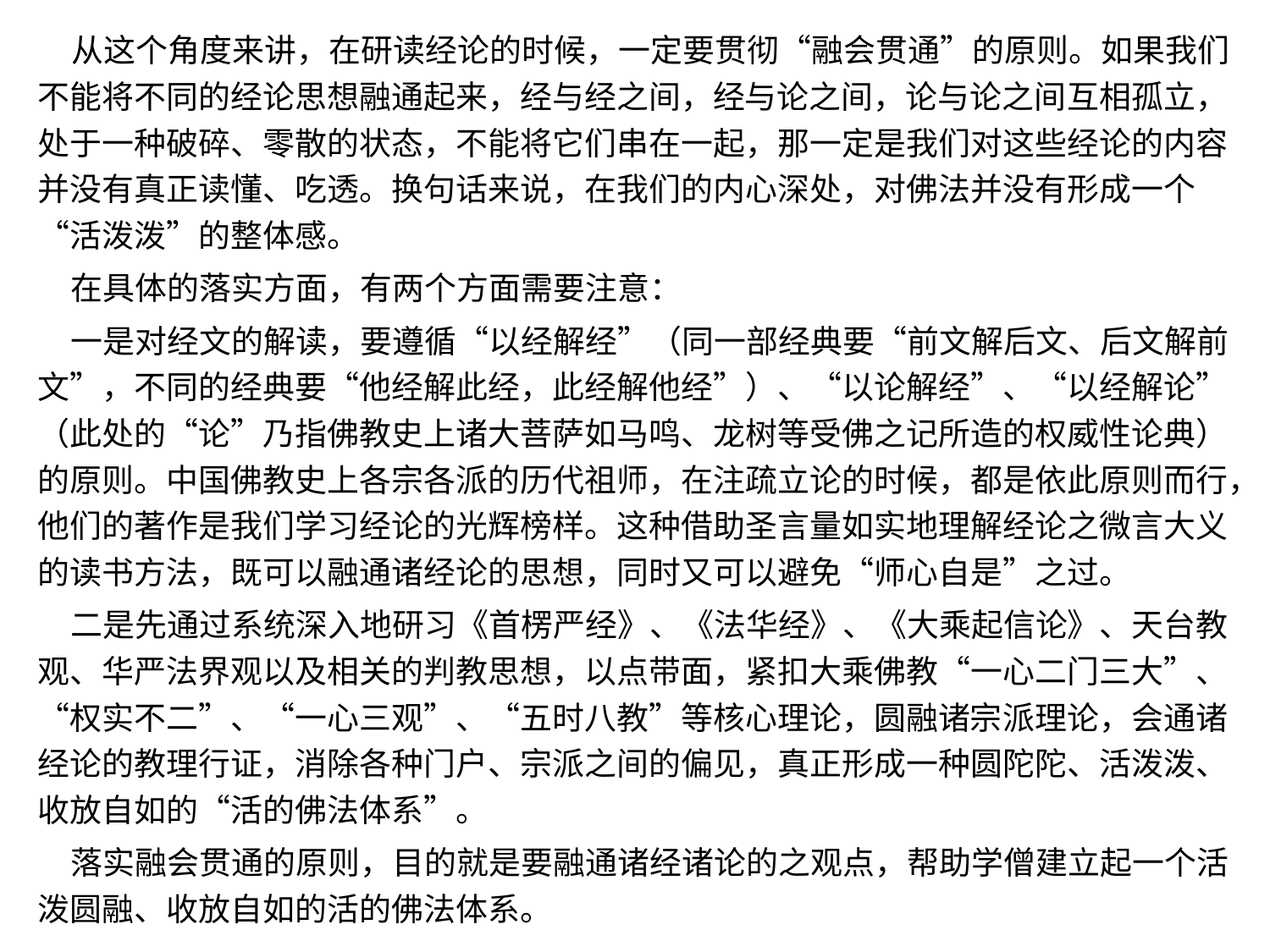

从这个角度来讲，在研读经论的时候，一定要贯彻“融会贯通”的原则。如果我们不能将不同的经论思想融通起来，经与经之间，经与论之间，论与论之间互相孤立，处于一种破碎、零散的状态，不能将它们串在一起，那一定是我们对这些经论的内容并没有真正读懂、吃透。换句话来说，在我们的内心深处，对佛法并没有形成一个“活泼泼”的整体感。
    在具体的落实方面，有两个方面需要注意：
    一是对经文的解读，要遵循“以经解经”（同一部经典要“前文解后文、后文解前文”，不同的经典要“他经解此经，此经解他经”）、“以论解经”、“以经解论”（此处的“论”乃指佛教史上诸大菩萨如马鸣、龙树等受佛之记所造的权威性论典）的原则。中国佛教史上各宗各派的历代祖师，在注疏立论的时候，都是依此原则而行，他们的著作是我们学习经论的光辉榜样。这种借助圣言量如实地理解经论之微言大义的读书方法，既可以融通诸经论的思想，同时又可以避免“师心自是”之过。
    二是先通过系统深入地研习《首楞严经》、《法华经》、《大乘起信论》、天台教观、华严法界观以及相关的判教思想，以点带面，紧扣大乘佛教“一心二门三大”、“权实不二”、“一心三观”、“五时八教”等核心理论，圆融诸宗派理论，会通诸经论的教理行证，消除各种门户、宗派之间的偏见，真正形成一种圆陀陀、活泼泼、收放自如的“活的佛法体系”。
    落实融会贯通的原则，目的就是要融通诸经诸论的之观点，帮助学僧建立起一个活泼圆融、收放自如的活的佛法体系。